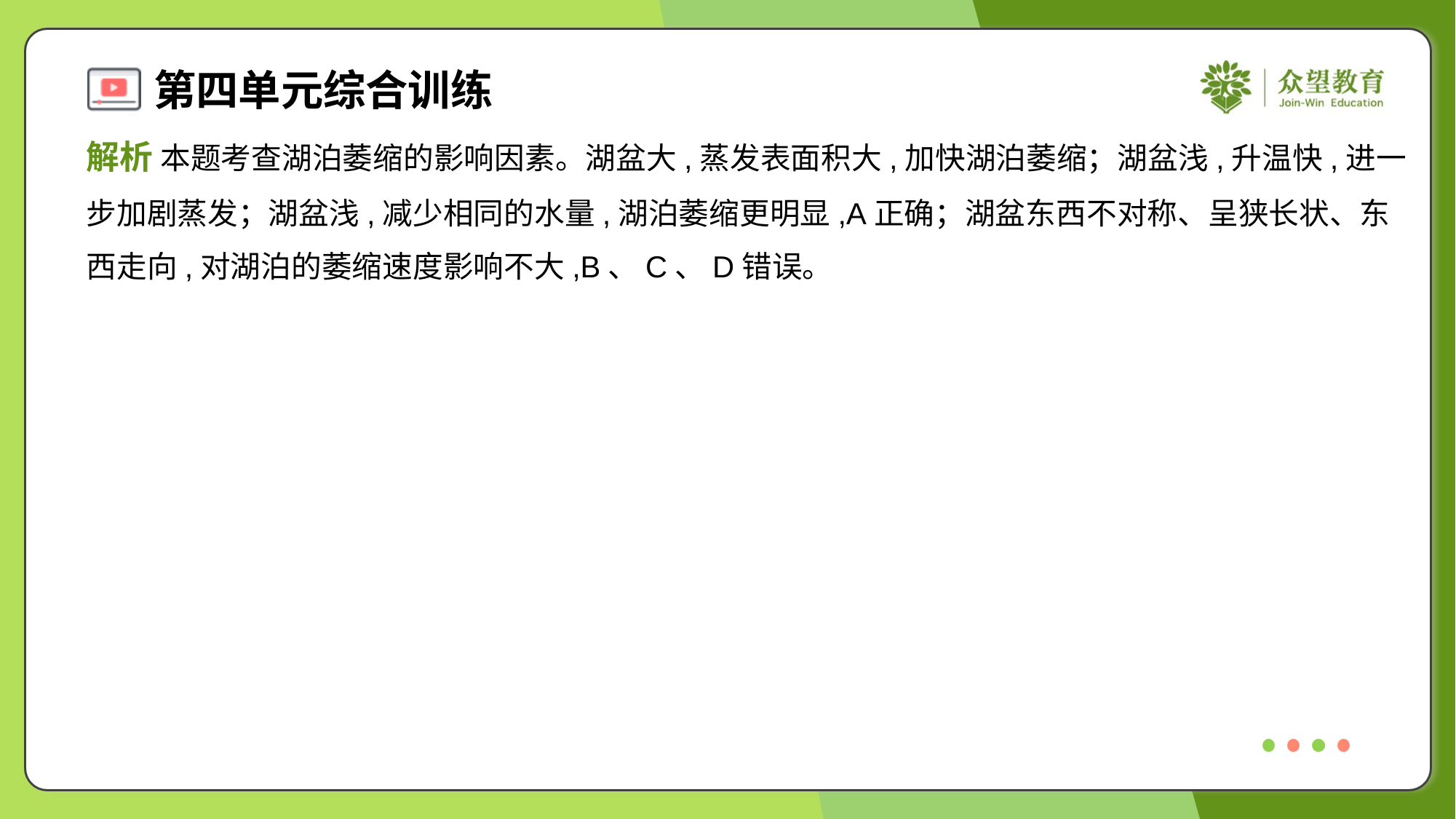

解析 本题考查湖泊萎缩的影响因素。湖盆大,蒸发表面积大,加快湖泊萎缩；湖盆浅,升温快,进一
步加剧蒸发；湖盆浅,减少相同的水量,湖泊萎缩更明显,A正确；湖盆东西不对称、呈狭长状、东
西走向,对湖泊的萎缩速度影响不大,B、C、D错误。